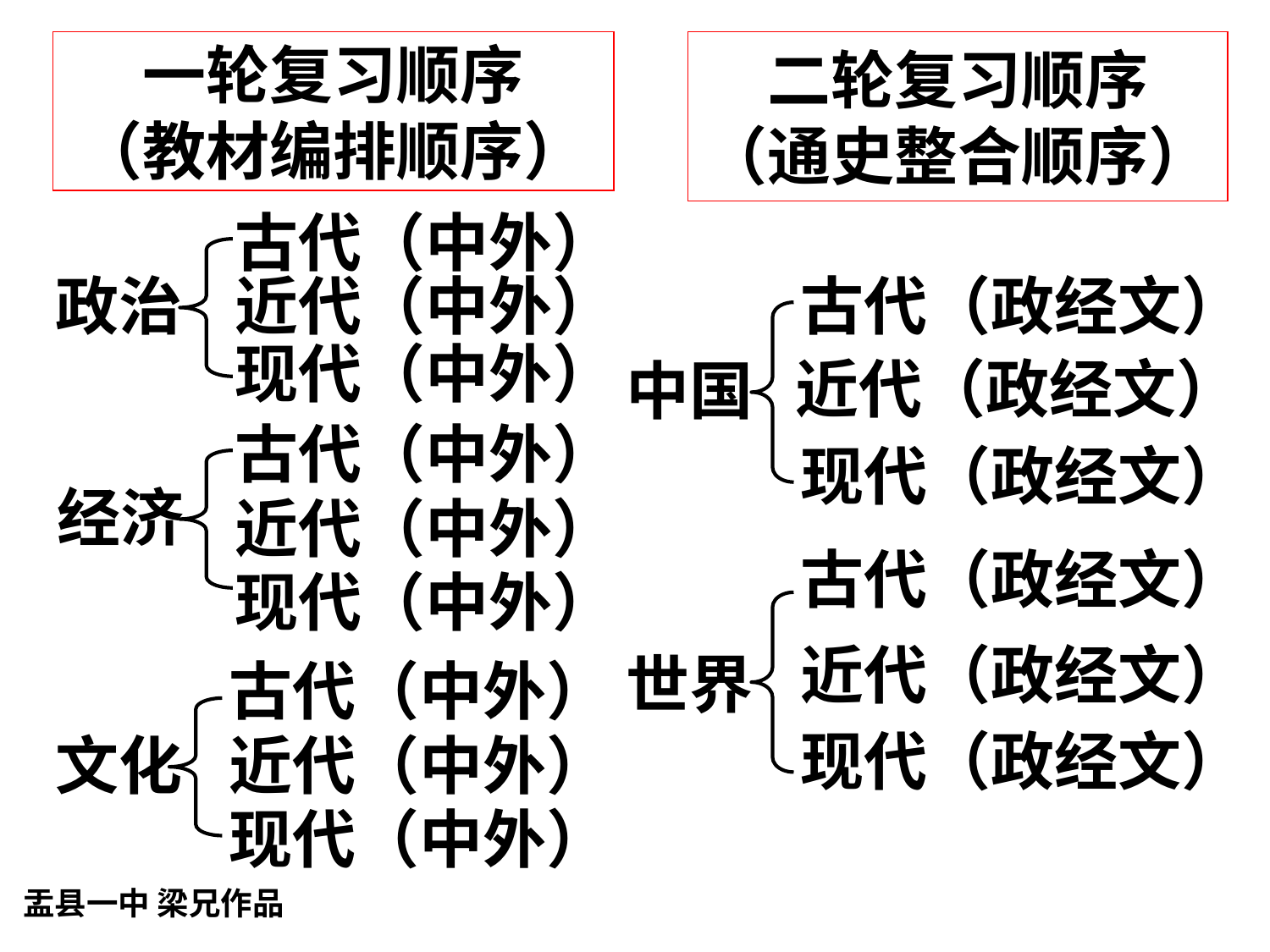

# 一轮复习顺序 （教材编排顺序）
二轮复习顺序
（通史整合顺序）
古代（中外）

政治
近代（中外）
古代（政经文）

现代（中外）
近代（政经文）
中国
古代（中外）
现代（政经文）

经济
近代（中外）
古代（政经文）
现代（中外）

近代（政经文）
世界
古代（中外）

现代（政经文）
文化
近代（中外）
现代（中外）
盂县一中 梁兄作品